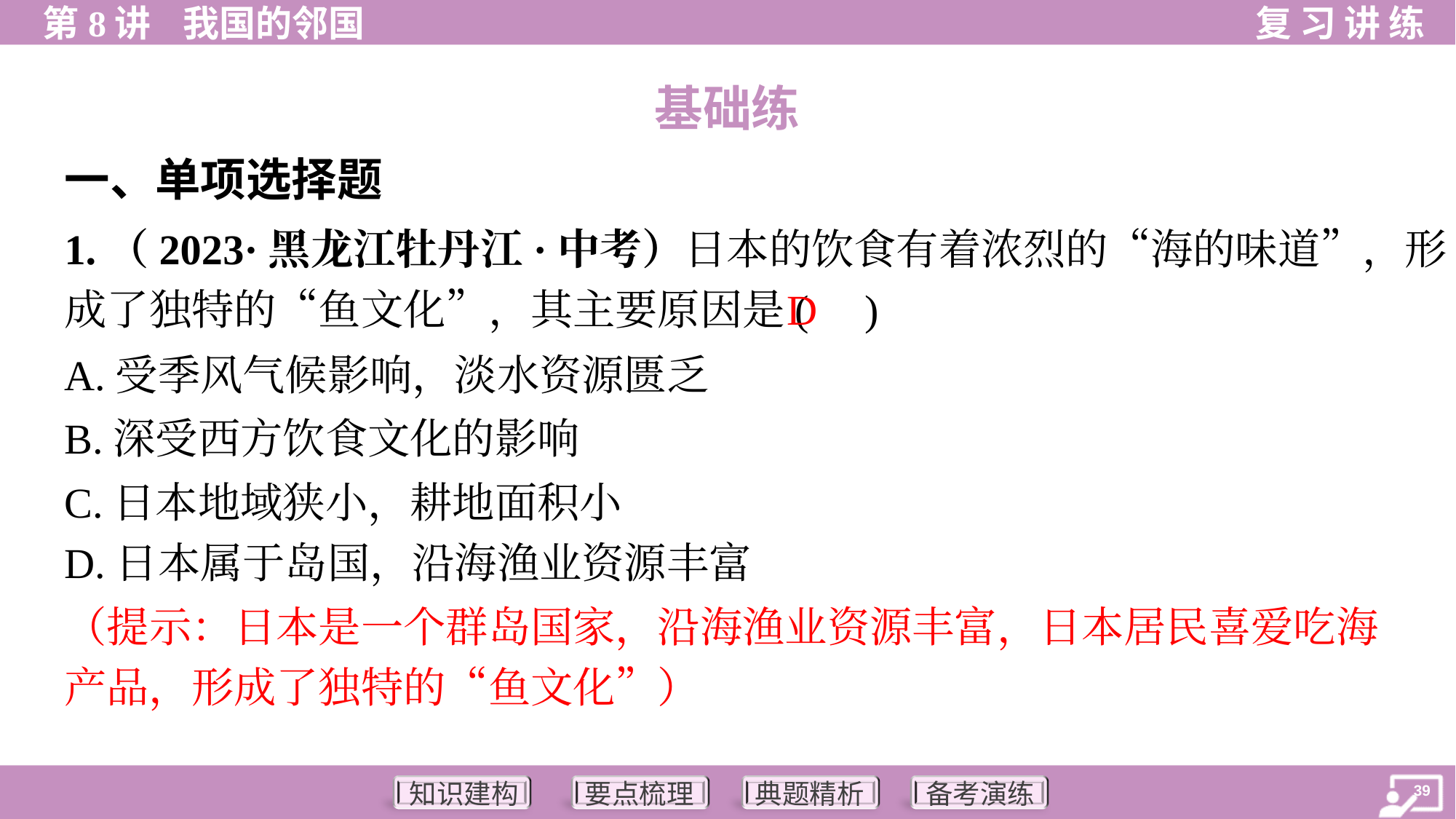

基础练
一、单项选择题
1.（2023·黑龙江牡丹江·中考）日本的饮食有着浓烈的“海的味道”，形
成了独特的“鱼文化”，其主要原因是(     )
D
A.受季风气候影响，淡水资源匮乏
B.深受西方饮食文化的影响
C.日本地域狭小，耕地面积小
D.日本属于岛国，沿海渔业资源丰富
（提示：日本是一个群岛国家，沿海渔业资源丰富，日本居民喜爱吃海
产品，形成了独特的“鱼文化”）